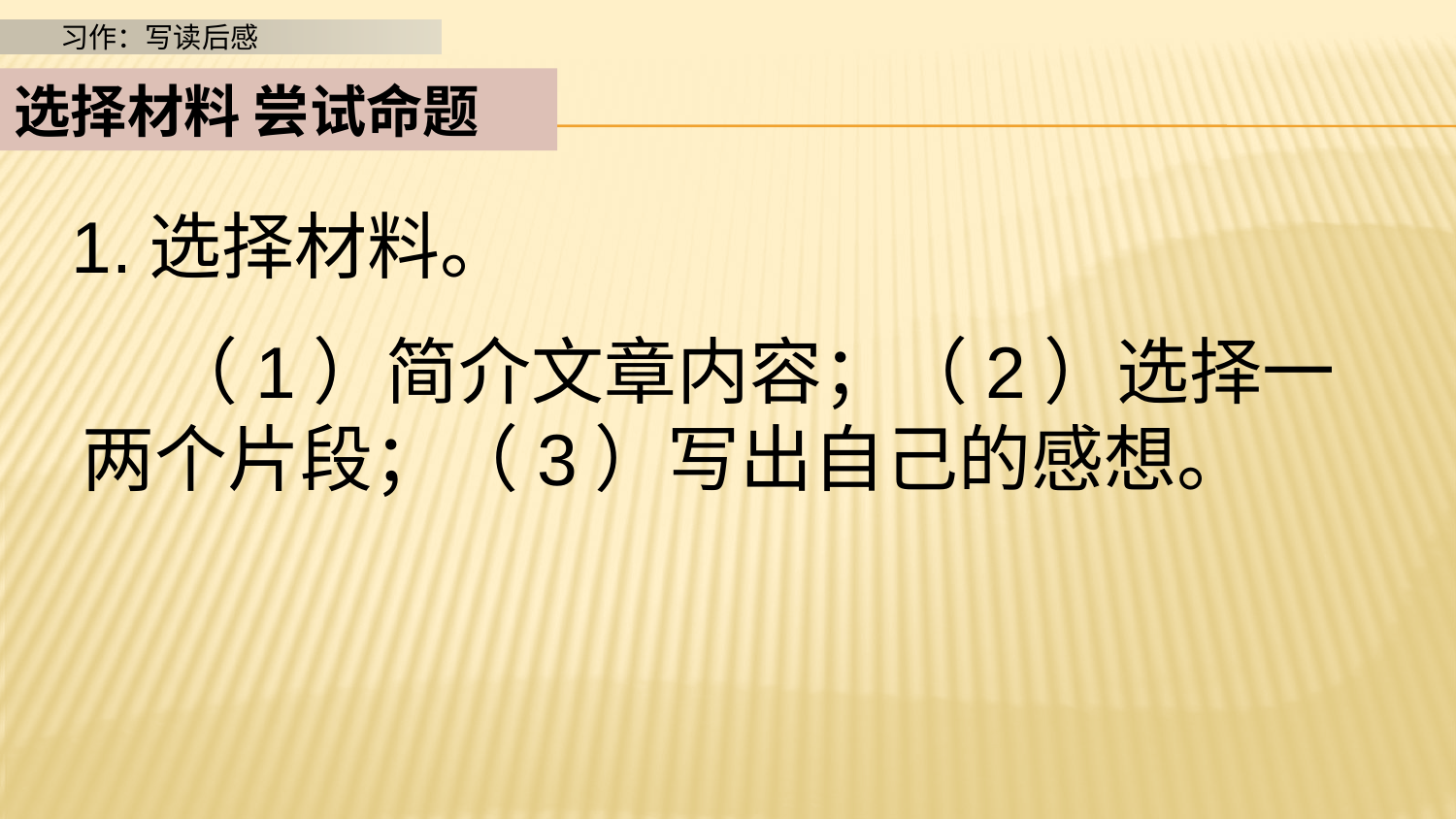

选择材料 尝试命题
1.选择材料。
    （1）简介文章内容；（2）选择一两个片段；（3）写出自己的感想。